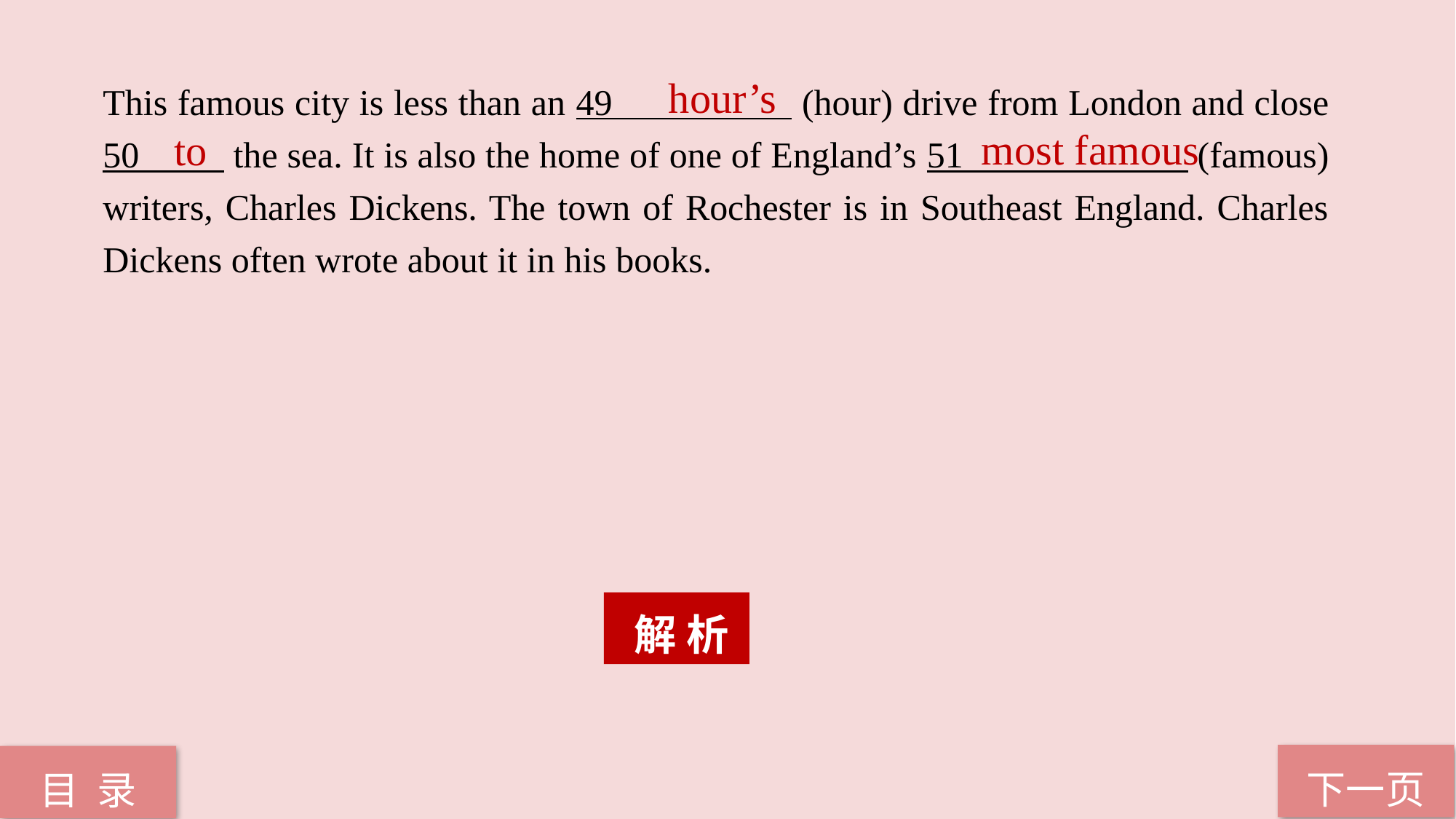

This famous city is less than an 49                   (hour) drive from London and close 50          the sea. It is also the home of one of England’s 51                         (famous) writers, Charles Dickens. The town of Rochester is in Southeast England. Charles Dickens often wrote about it in his books.
    hour’s
 most famous
 to
 解 析